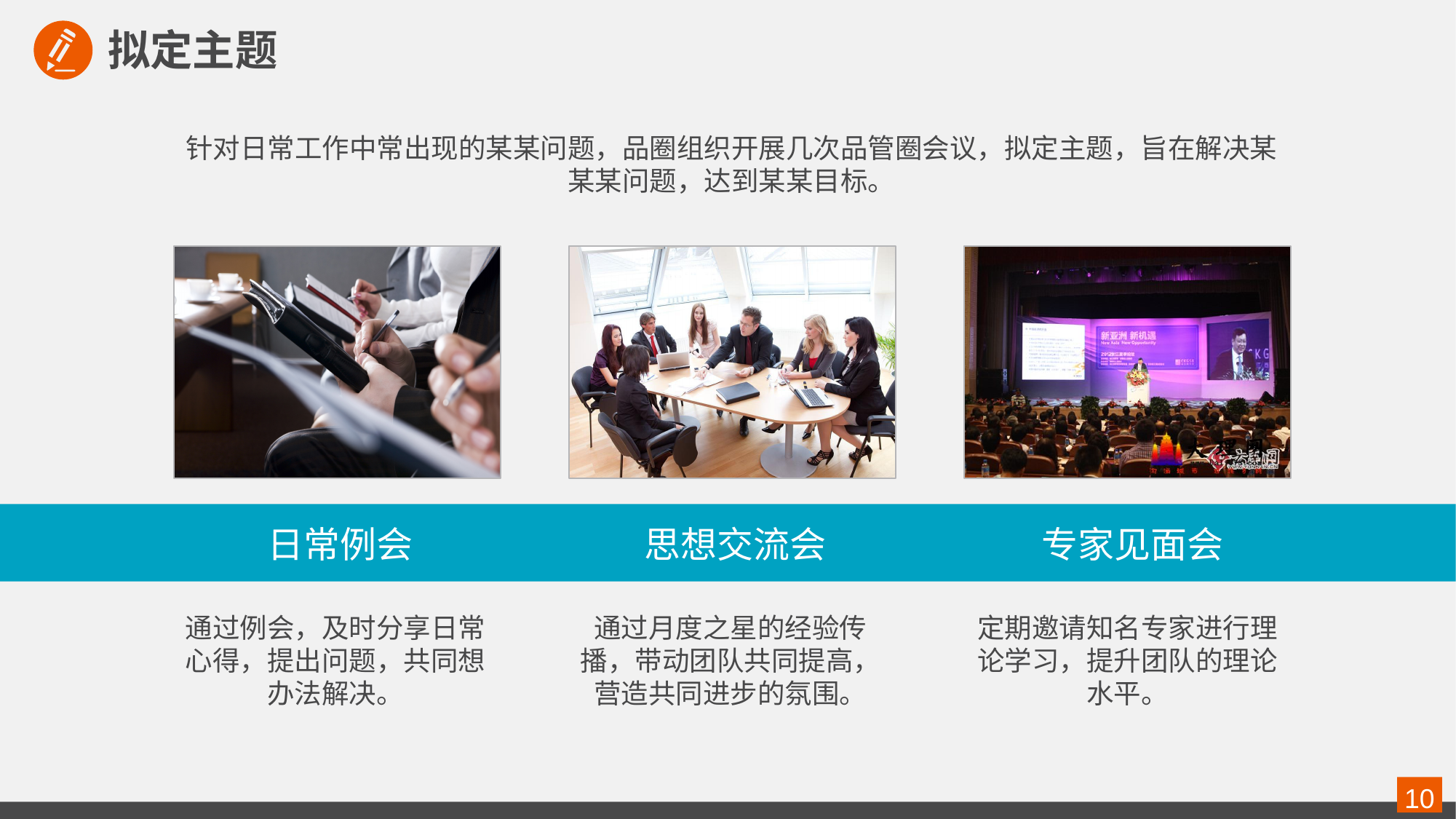

拟定主题

针对日常工作中常出现的某某问题，品圈组织开展几次品管圈会议，拟定主题，旨在解决某某某问题，达到某某目标。

日常例会
思想交流会
专家见面会
通过例会，及时分享日常心得，提出问题，共同想办法解决。
通过月度之星的经验传播，带动团队共同提高，营造共同进步的氛围。
定期邀请知名专家进行理论学习，提升团队的理论水平。